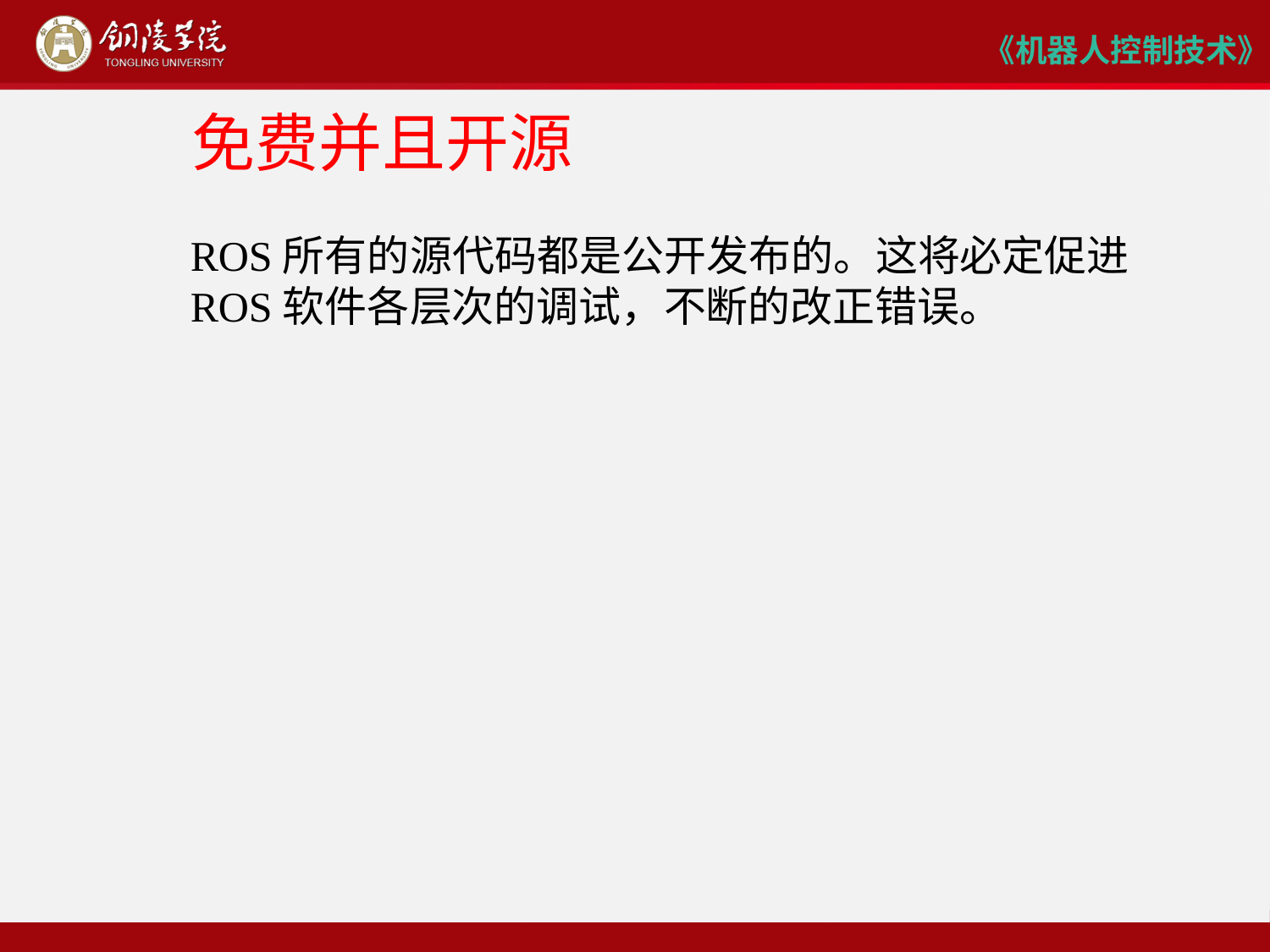

# 免费并且开源
ROS所有的源代码都是公开发布的。这将必定促进ROS软件各层次的调试，不断的改正错误。